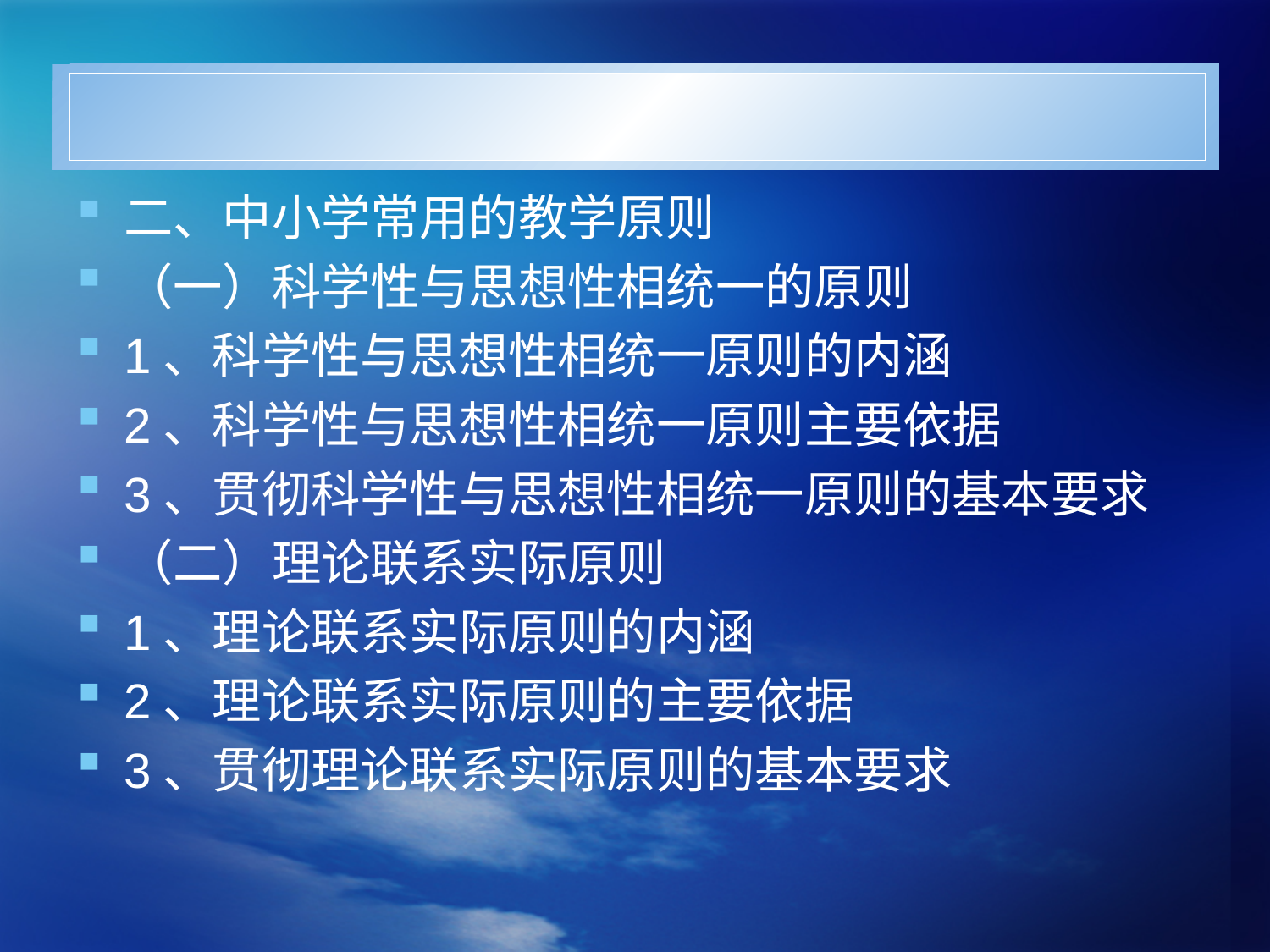

#
二、中小学常用的教学原则
（一）科学性与思想性相统一的原则
1、科学性与思想性相统一原则的内涵
2、科学性与思想性相统一原则主要依据
3、贯彻科学性与思想性相统一原则的基本要求
（二）理论联系实际原则
1、理论联系实际原则的内涵
2、理论联系实际原则的主要依据
3、贯彻理论联系实际原则的基本要求